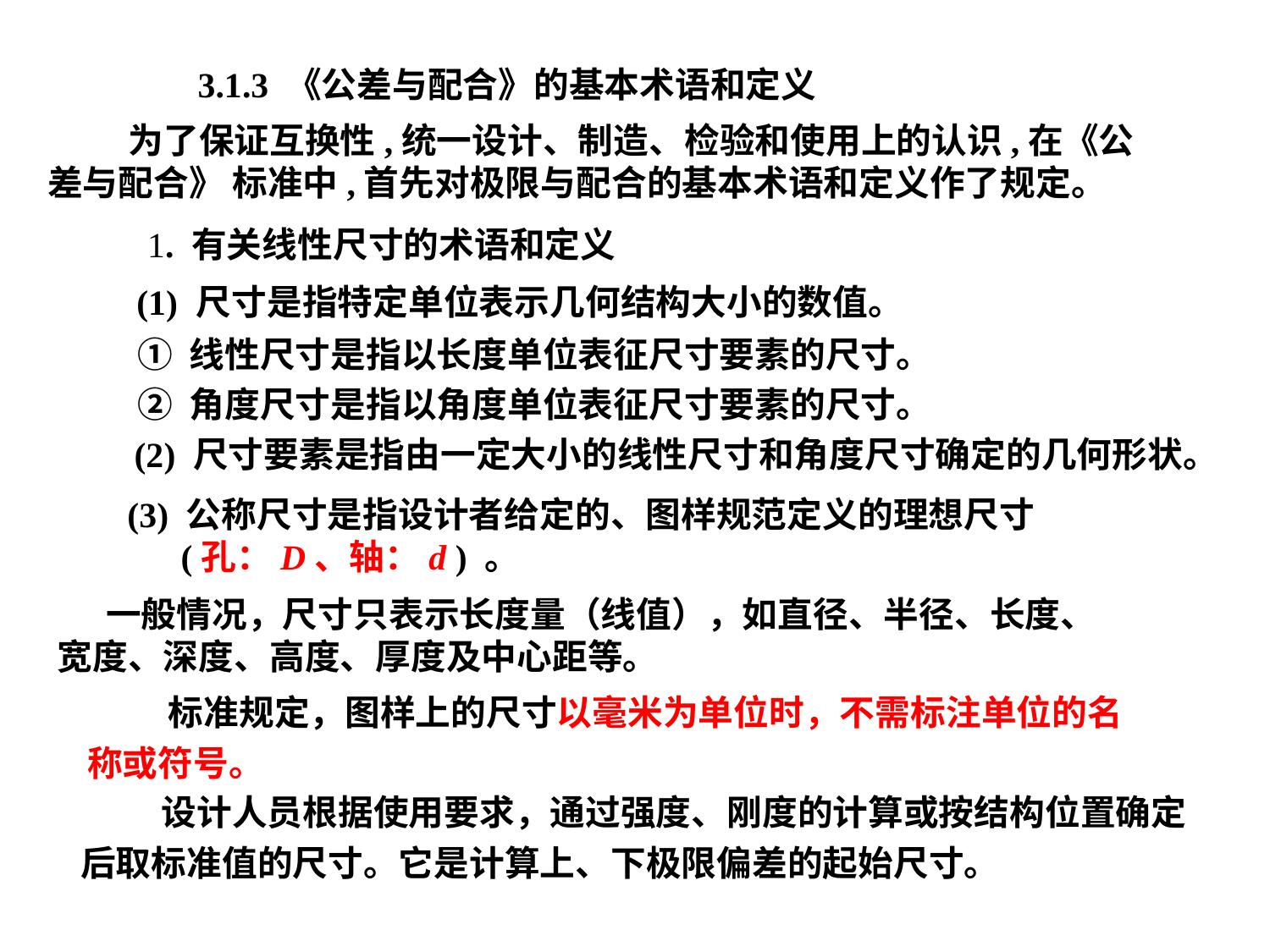

6
3.1.3 《公差与配合》的基本术语和定义
         为了保证互换性,统一设计、制造、检验和使用上的认识,在《公差与配合》 标准中,首先对极限与配合的基本术语和定义作了规定。
1. 有关线性尺寸的术语和定义
 (1) 尺寸是指特定单位表示几何结构大小的数值。
① 线性尺寸是指以长度单位表征尺寸要素的尺寸。
② 角度尺寸是指以角度单位表征尺寸要素的尺寸。
(2) 尺寸要素是指由一定大小的线性尺寸和角度尺寸确定的几何形状。
(3) 公称尺寸是指设计者给定的、图样规范定义的理想尺寸
      (孔：D、轴：d ) 。
     一般情况，尺寸只表示长度量（线值），如直径、半径、长度、宽度、深度、高度、厚度及中心距等。
         标准规定，图样上的尺寸以毫米为单位时，不需标注单位的名称或符号。
         设计人员根据使用要求，通过强度、刚度的计算或按结构位置确定后取标准值的尺寸。它是计算上、下极限偏差的起始尺寸。